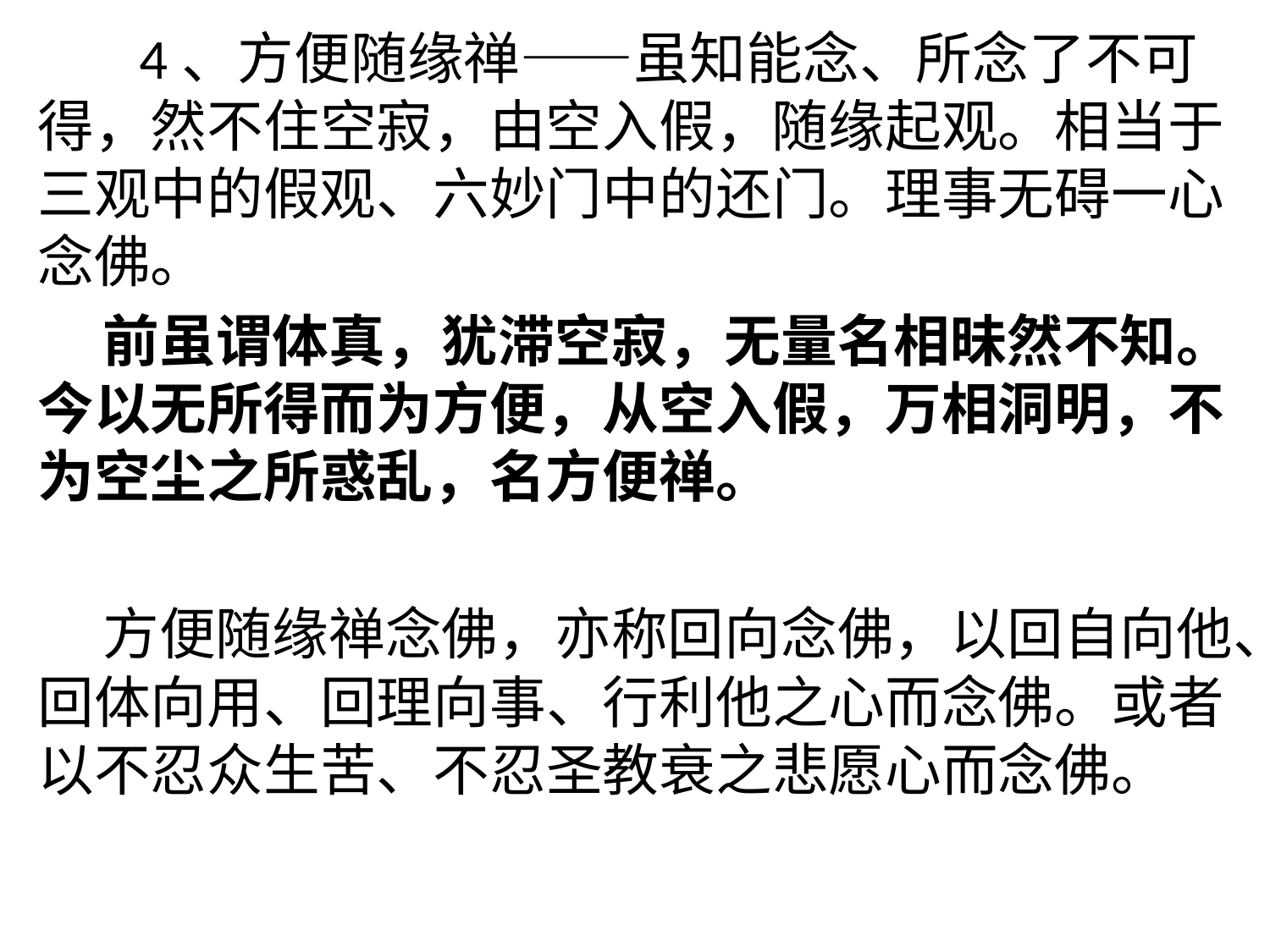

4、方便随缘禅——虽知能念、所念了不可得，然不住空寂，由空入假，随缘起观。相当于三观中的假观、六妙门中的还门。理事无碍一心念佛。
    前虽谓体真，犹滞空寂，无量名相昧然不知。今以无所得而为方便，从空入假，万相洞明，不为空尘之所惑乱，名方便禅。

    方便随缘禅念佛，亦称回向念佛，以回自向他、回体向用、回理向事、行利他之心而念佛。或者以不忍众生苦、不忍圣教衰之悲愿心而念佛。